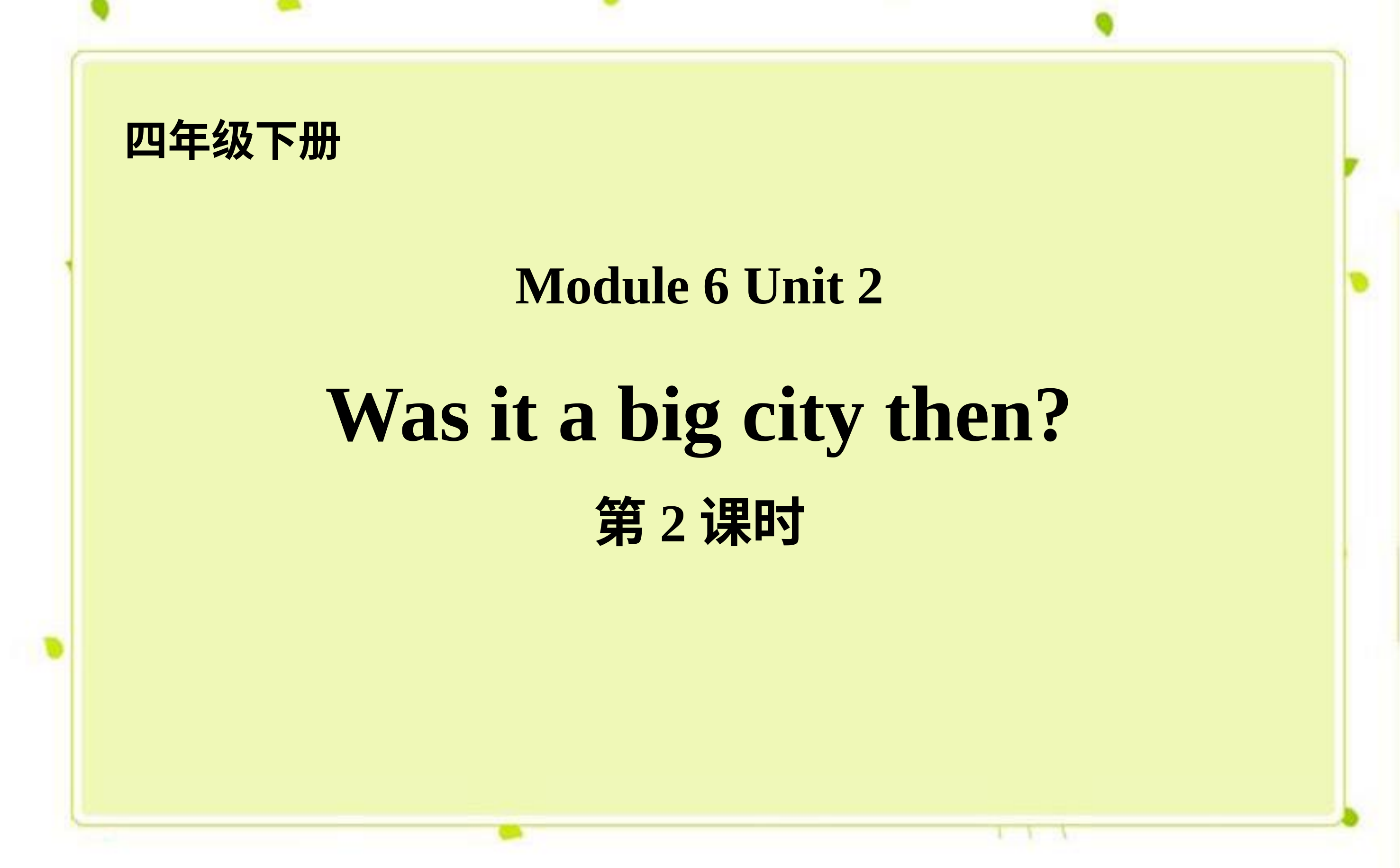

四年级下册
Module 6 Unit 2
Was it a big city then?
第2课时